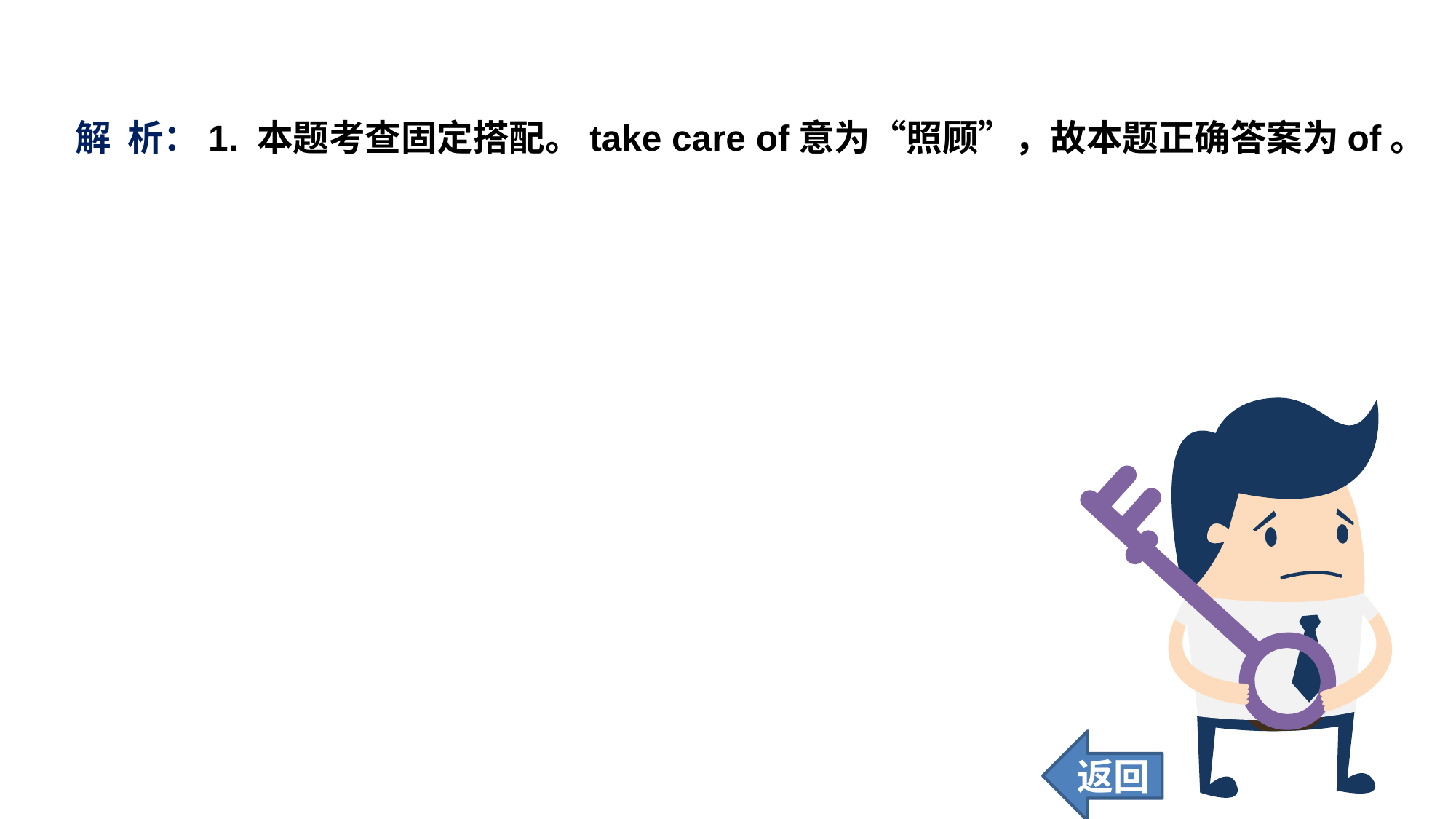

解  析：1. 本题考查固定搭配。take care of意为“照顾”，故本题正确答案为of。

返回
101